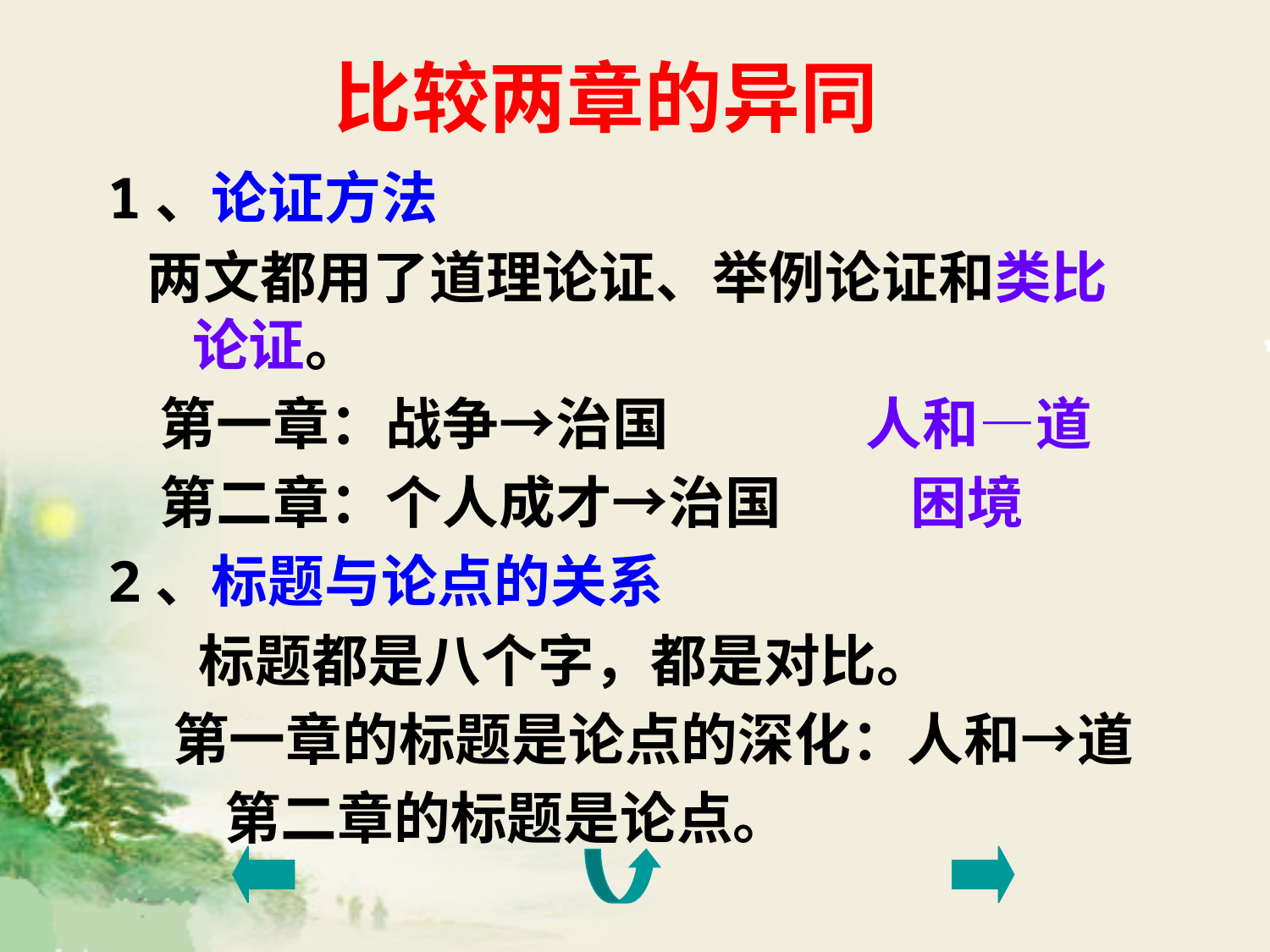

比较两章的异同
1、论证方法
  两文都用了道理论证、举例论证和类比论证。
   第一章：战争→治国   	   人和—道
   第二章：个人成才→治国          困境
2、标题与论点的关系
      标题都是八个字，都是对比。
    第一章的标题是论点的深化：人和→道
        第二章的标题是论点。